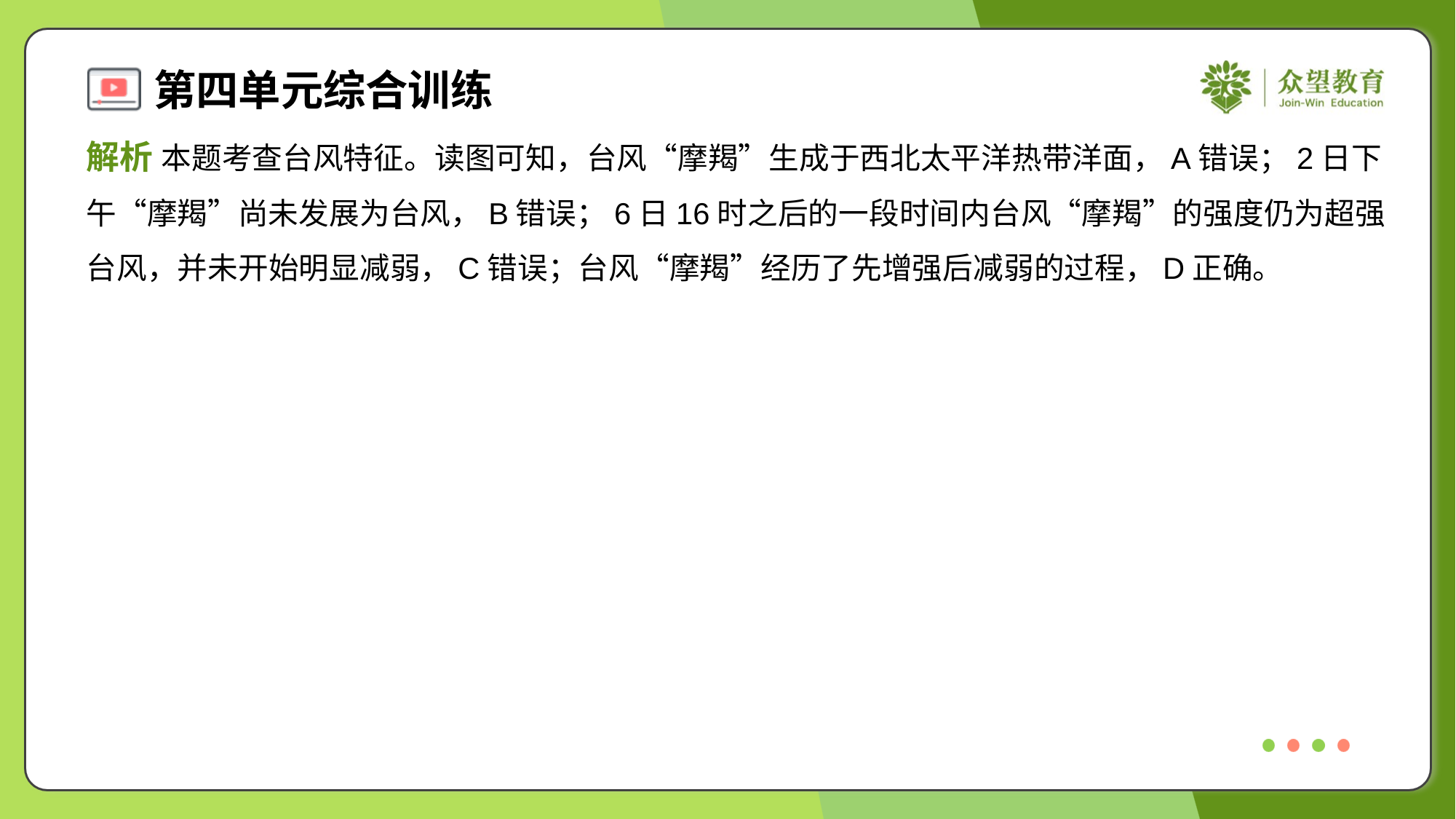

解析 本题考查台风特征。读图可知，台风“摩羯”生成于西北太平洋热带洋面，A错误；2日下
午“摩羯”尚未发展为台风，B错误；6日16时之后的一段时间内台风“摩羯”的强度仍为超强
台风，并未开始明显减弱，C错误；台风“摩羯”经历了先增强后减弱的过程，D正确。